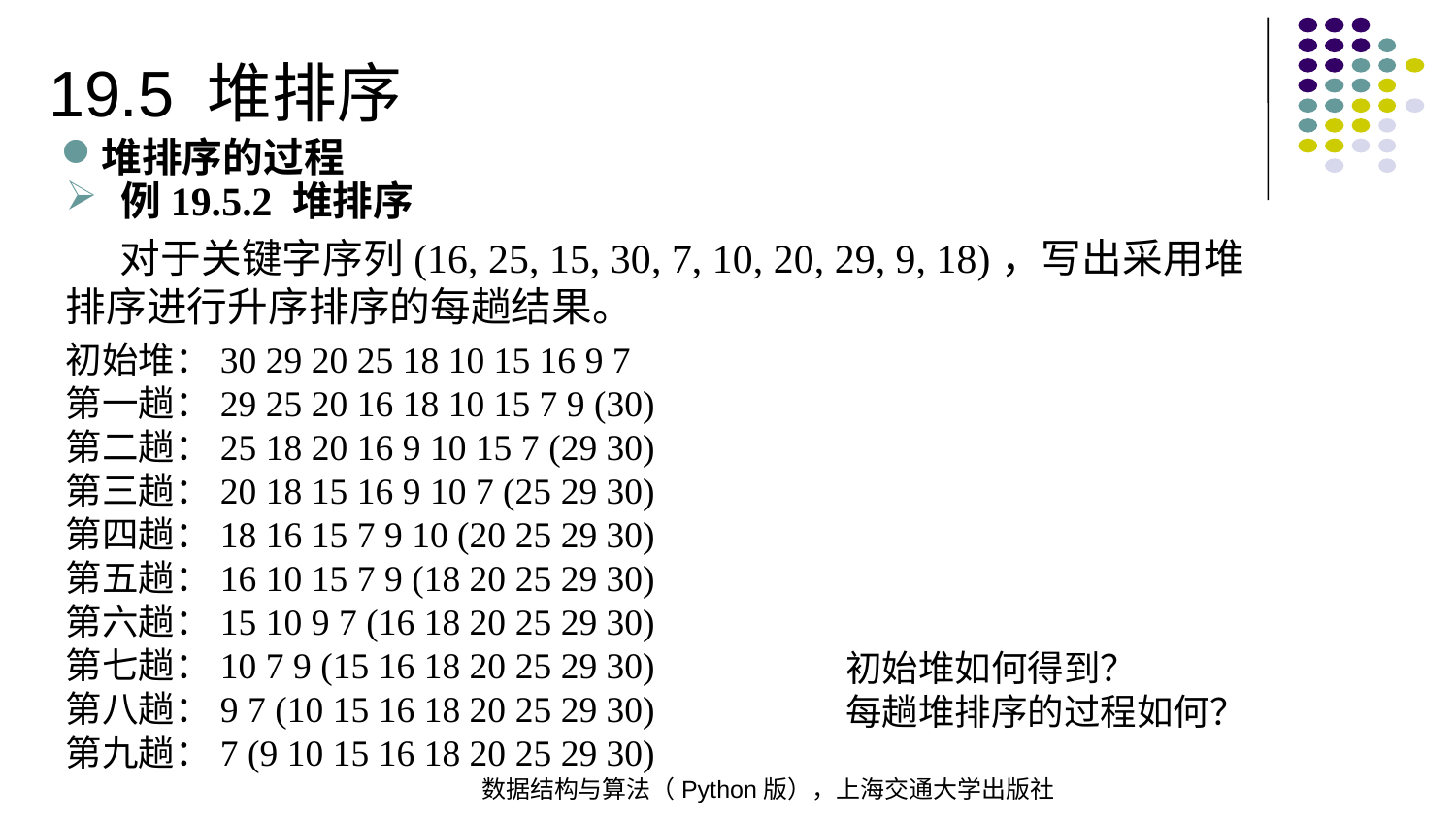

19.5 堆排序
堆排序的过程
例19.5.2 堆排序
     对于关键字序列(16, 25, 15, 30, 7, 10, 20, 29, 9, 18)，写出采用堆排序进行升序排序的每趟结果。
初始堆：30 29 20 25 18 10 15 16 9 7
第一趟：29 25 20 16 18 10 15 7 9 (30)
第二趟：25 18 20 16 9 10 15 7 (29 30)
第三趟：20 18 15 16 9 10 7 (25 29 30)
第四趟：18 16 15 7 9 10 (20 25 29 30)
第五趟：16 10 15 7 9 (18 20 25 29 30)
第六趟：15 10 9 7 (16 18 20 25 29 30)
第七趟：10 7 9 (15 16 18 20 25 29 30)
第八趟：9 7 (10 15 16 18 20 25 29 30)
第九趟：7 (9 10 15 16 18 20 25 29 30)
初始堆如何得到？
每趟堆排序的过程如何？